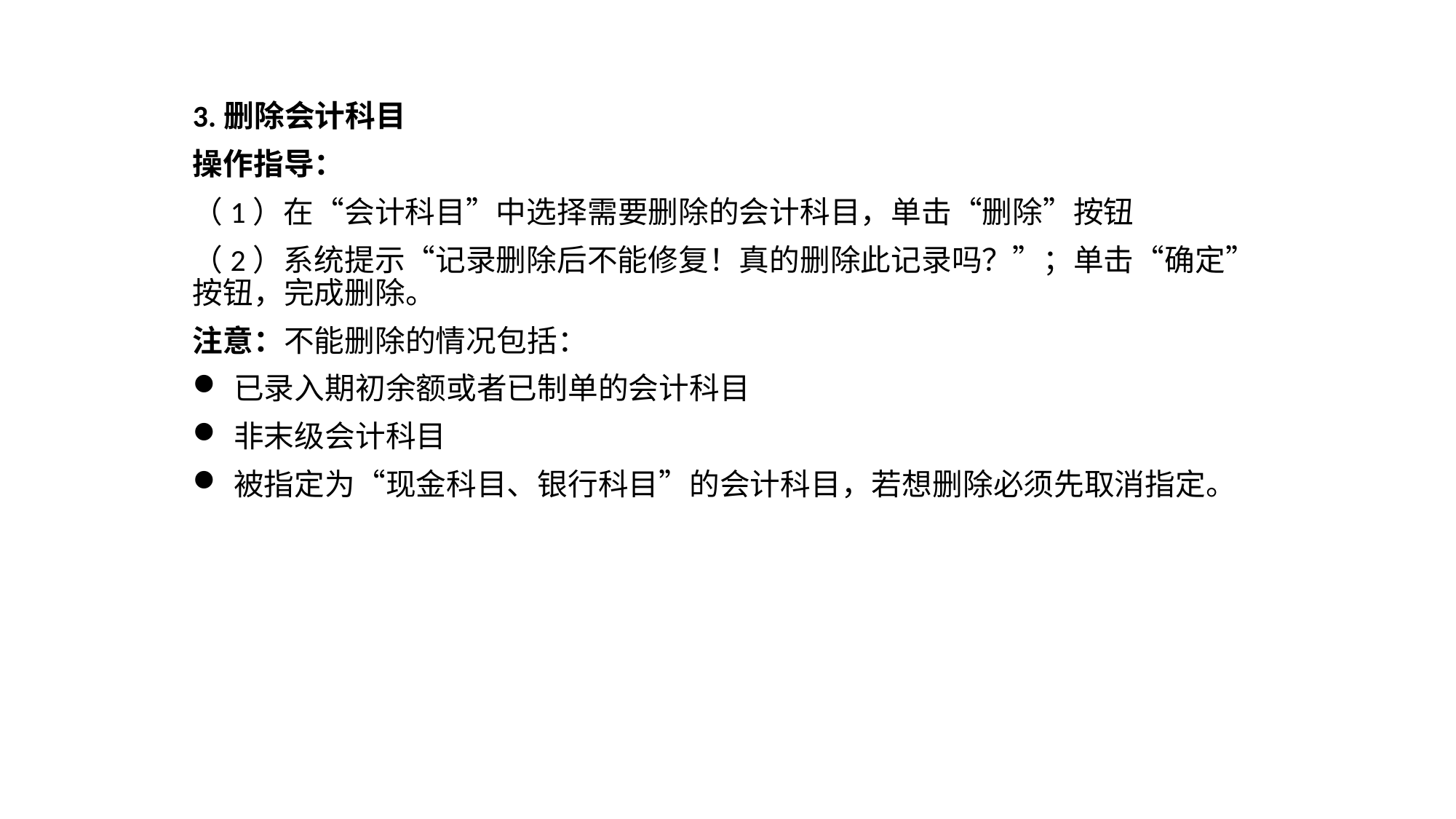

3.删除会计科目
操作指导：
（1）在“会计科目”中选择需要删除的会计科目，单击“删除”按钮
（2）系统提示“记录删除后不能修复！真的删除此记录吗？”；单击“确定”按钮，完成删除。
注意：不能删除的情况包括：
已录入期初余额或者已制单的会计科目
非末级会计科目
被指定为“现金科目、银行科目”的会计科目，若想删除必须先取消指定。